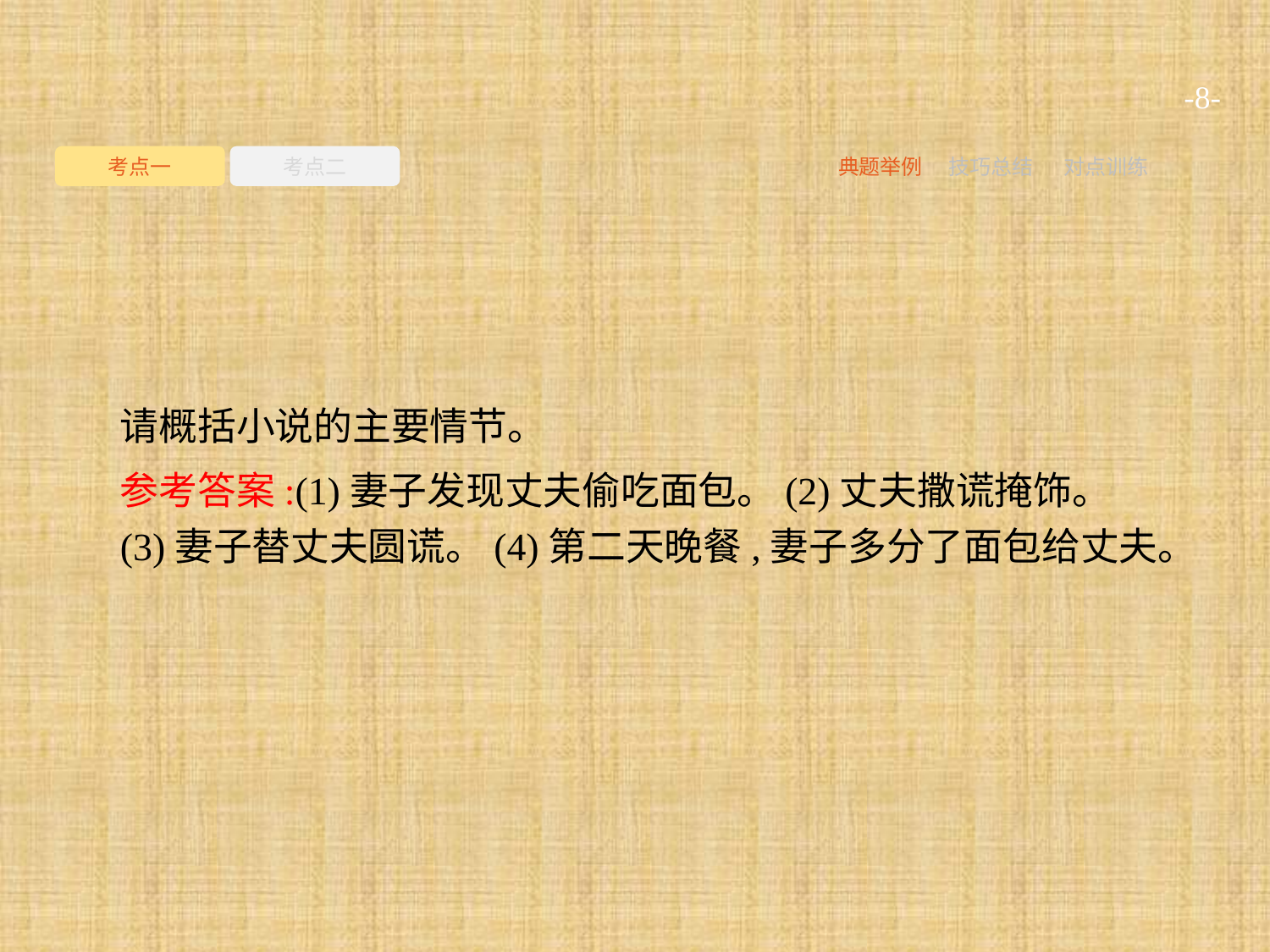

-8-
考点一
考点二
典题举例
技巧总结
对点训练
请概括小说的主要情节。
参考答案:(1)妻子发现丈夫偷吃面包。(2)丈夫撒谎掩饰。
(3)妻子替丈夫圆谎。(4)第二天晚餐,妻子多分了面包给丈夫。